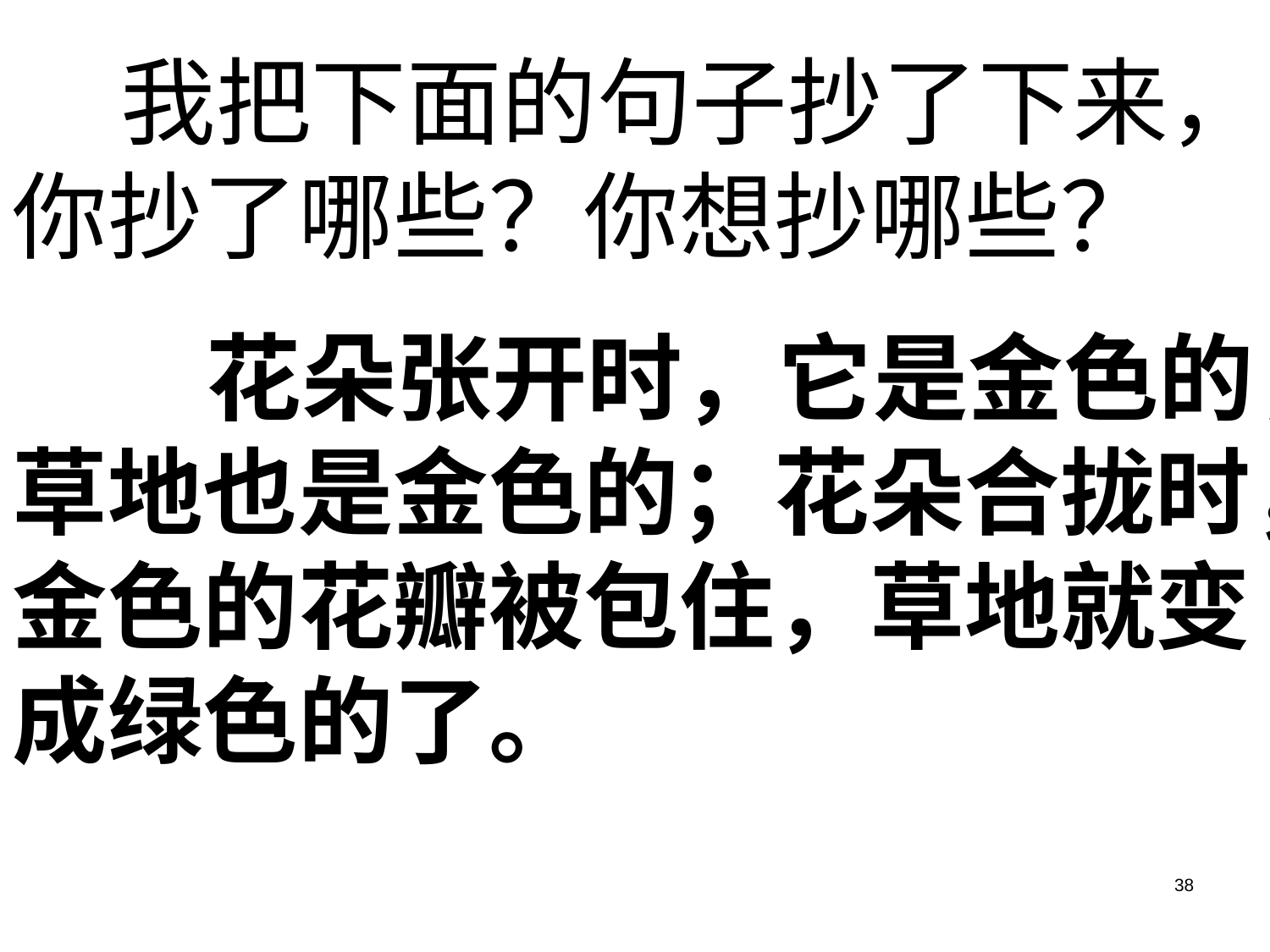

我把下面的句子抄了下来，你抄了哪些？你想抄哪些？
        花朵张开时，它是金色的，草地也是金色的；花朵合拢时，金色的花瓣被包住，草地就变成绿色的了。

38